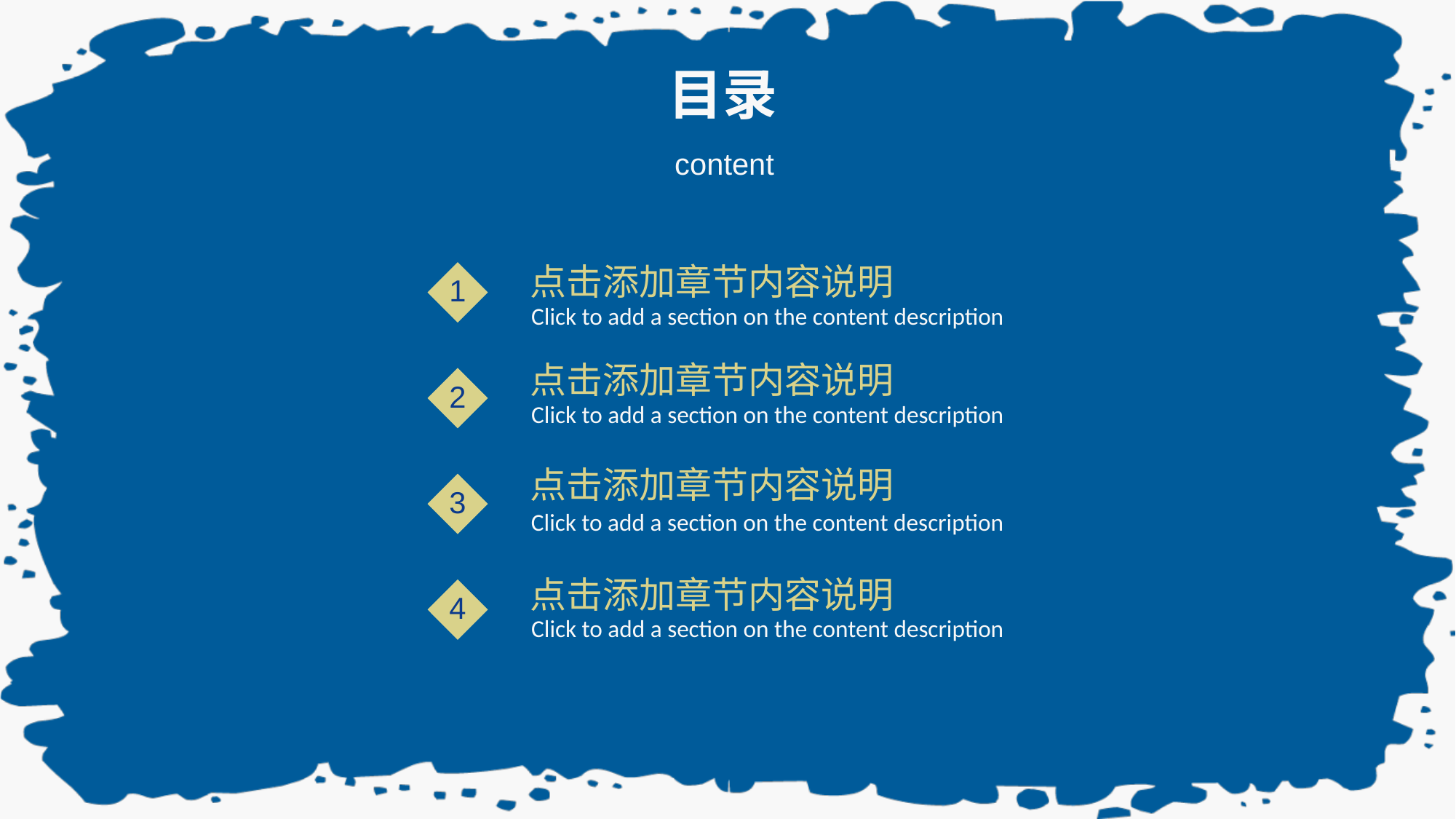

目录
content
点击添加章节内容说明

1
Click to add a section on the content description
点击添加章节内容说明

2
Click to add a section on the content description
点击添加章节内容说明

3
Click to add a section on the content description
点击添加章节内容说明

4
Click to add a section on the content description